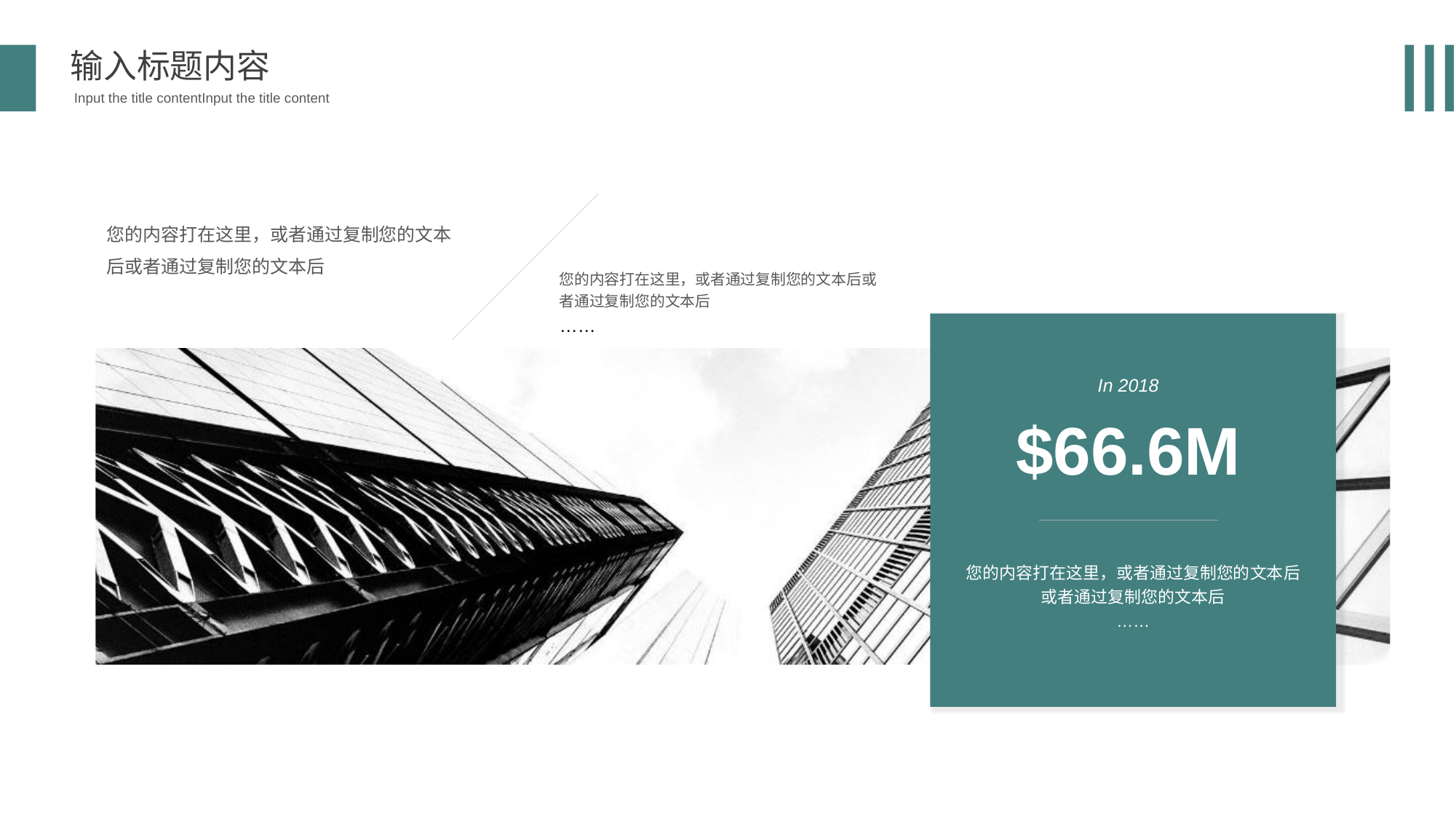

输入标题内容
Input the title contentInput the title content

您的内容打在这里，或者通过复制您的文本后或者通过复制您的文本后
您的内容打在这里，或者通过复制您的文本后或者通过复制您的文本后
……

In 2018
$66.6m
您的内容打在这里，或者通过复制您的文本后或者通过复制您的文本后
……